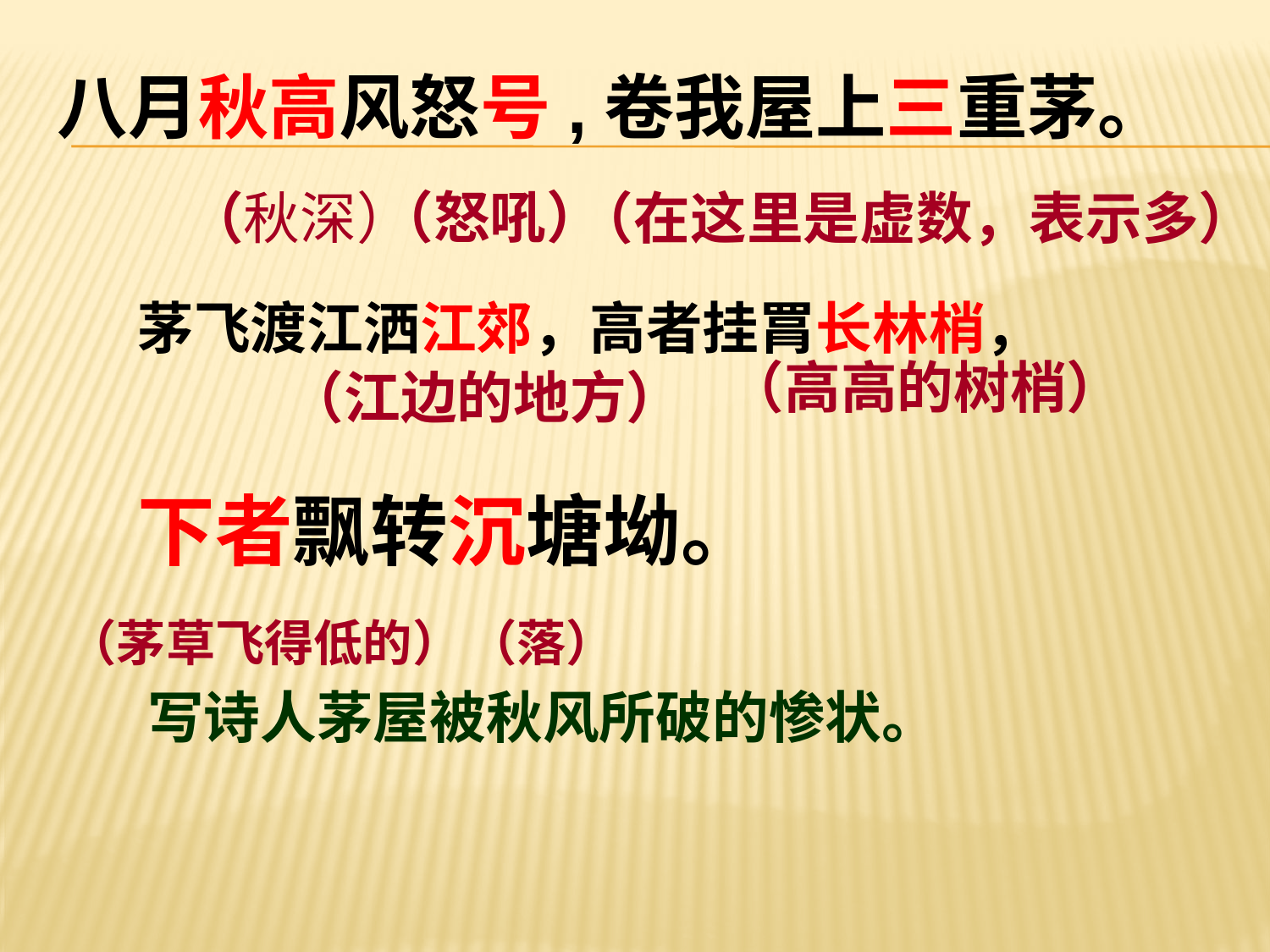

八月秋高风怒号,卷我屋上三重茅。
（怒吼）
（秋深）
（在这里是虚数，表示多）
茅飞渡江洒江郊，高者挂罥长林梢，
（高高的树梢）
（江边的地方）
下者飘转沉塘坳。
（茅草飞得低的）
（落）
写诗人茅屋被秋风所破的惨状。